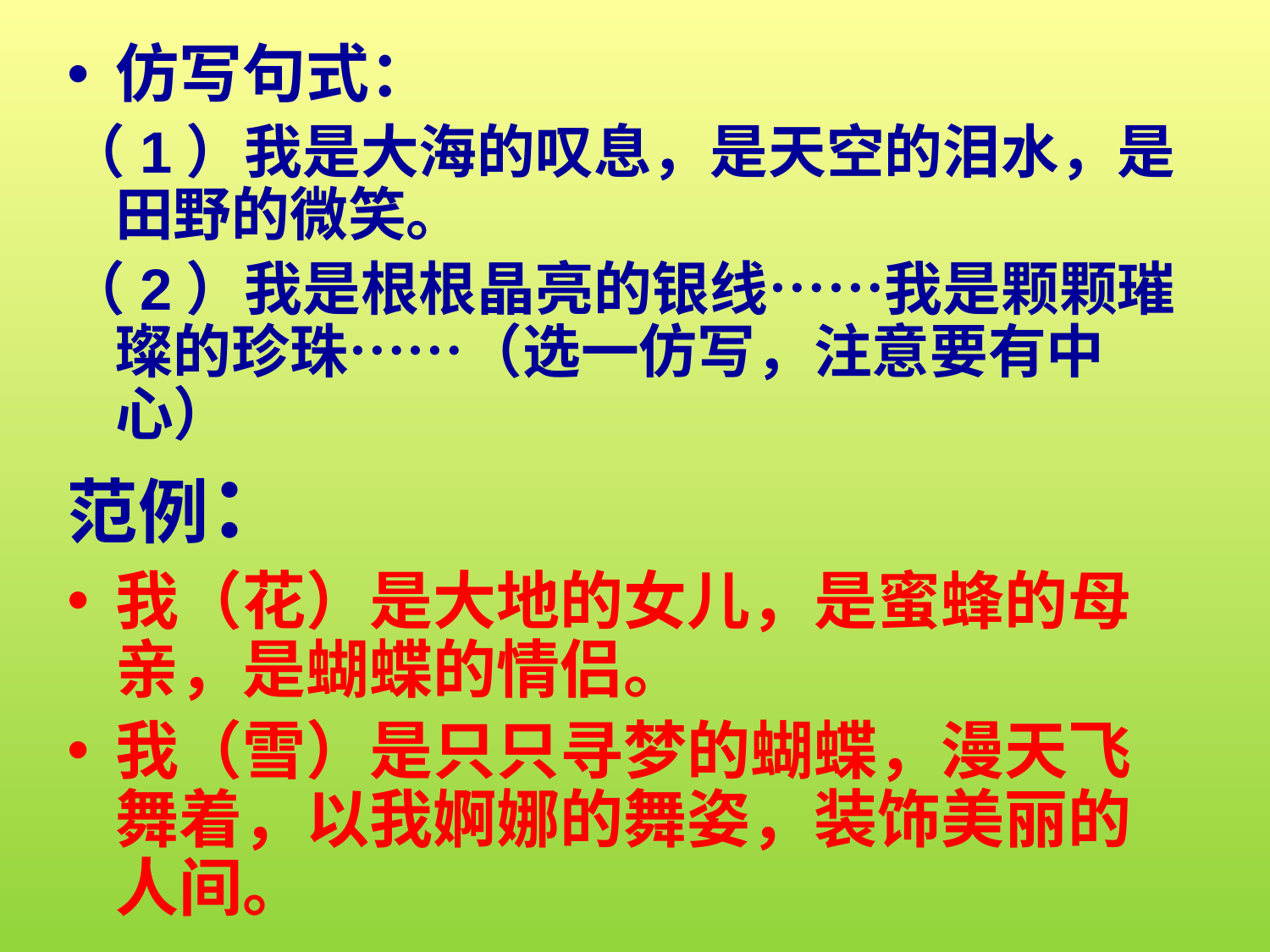

仿写句式：
（1）我是大海的叹息，是天空的泪水，是田野的微笑。
（2）我是根根晶亮的银线……我是颗颗璀璨的珍珠……（选一仿写，注意要有中心）
范例：
我（花）是大地的女儿，是蜜蜂的母亲，是蝴蝶的情侣。
我（雪）是只只寻梦的蝴蝶，漫天飞舞着，以我婀娜的舞姿，装饰美丽的人间。